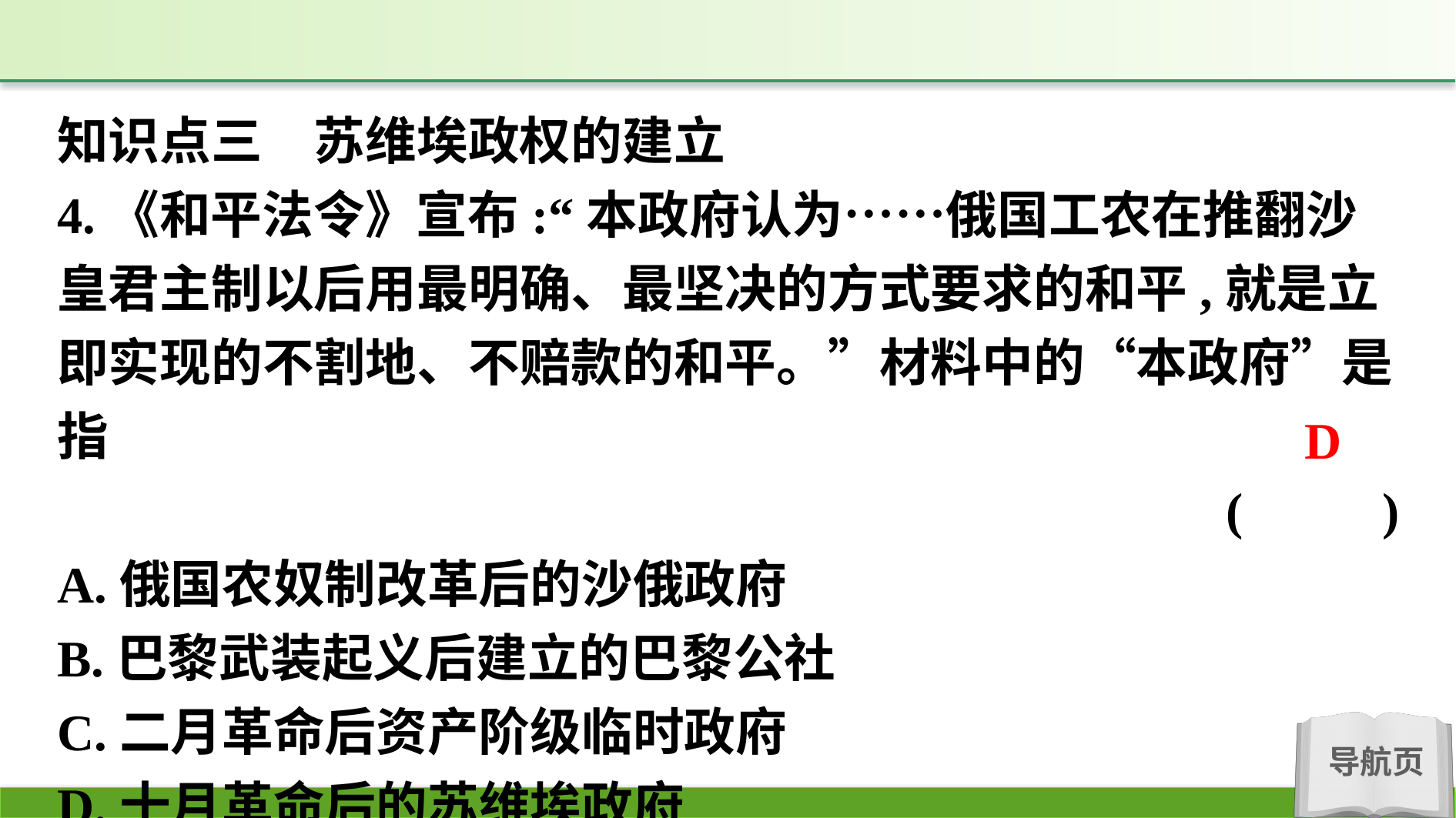

知识点三　苏维埃政权的建立
4.《和平法令》宣布:“本政府认为……俄国工农在推翻沙皇君主制以后用最明确、最坚决的方式要求的和平,就是立即实现的不割地、不赔款的和平。”材料中的“本政府”是指
 (　　 )
A.俄国农奴制改革后的沙俄政府
B.巴黎武装起义后建立的巴黎公社
C.二月革命后资产阶级临时政府
D.十月革命后的苏维埃政府
D